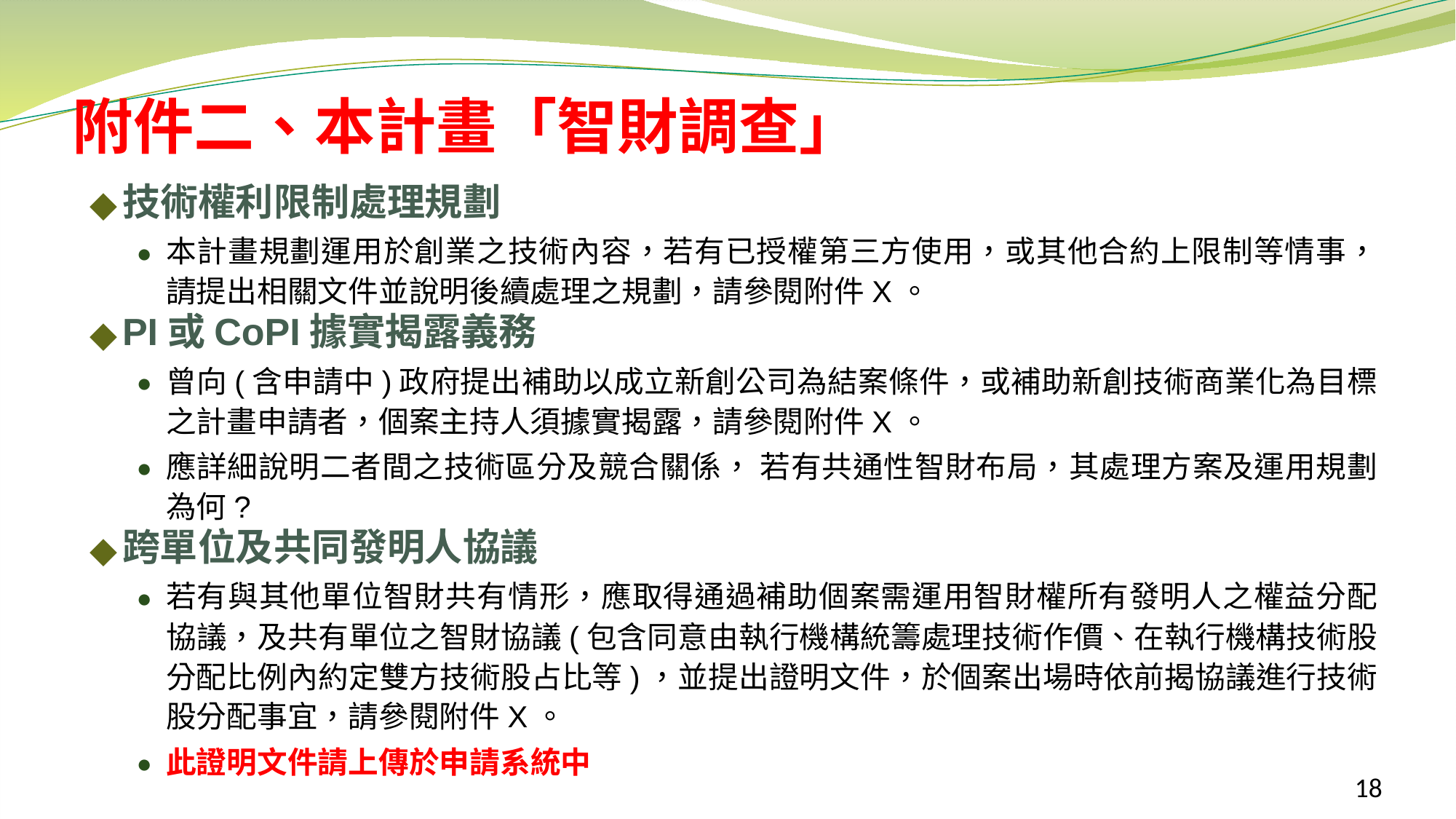

# 附件二、本計畫「智財調查」
技術權利限制處理規劃
本計畫規劃運用於創業之技術內容，若有已授權第三方使用，或其他合約上限制等情事，請提出相關文件並說明後續處理之規劃，請參閱附件X。
PI或CoPI據實揭露義務
曾向(含申請中)政府提出補助以成立新創公司為結案條件，或補助新創技術商業化為目標之計畫申請者，個案主持人須據實揭露，請參閱附件X。
應詳細說明二者間之技術區分及競合關係， 若有共通性智財布局，其處理方案及運用規劃為何?
跨單位及共同發明人協議
若有與其他單位智財共有情形，應取得通過補助個案需運用智財權所有發明人之權益分配協議，及共有單位之智財協議(包含同意由執行機構統籌處理技術作價、在執行機構技術股分配比例內約定雙方技術股占比等)，並提出證明文件，於個案出場時依前揭協議進行技術股分配事宜，請參閱附件X。
此證明文件請上傳於申請系統中
18